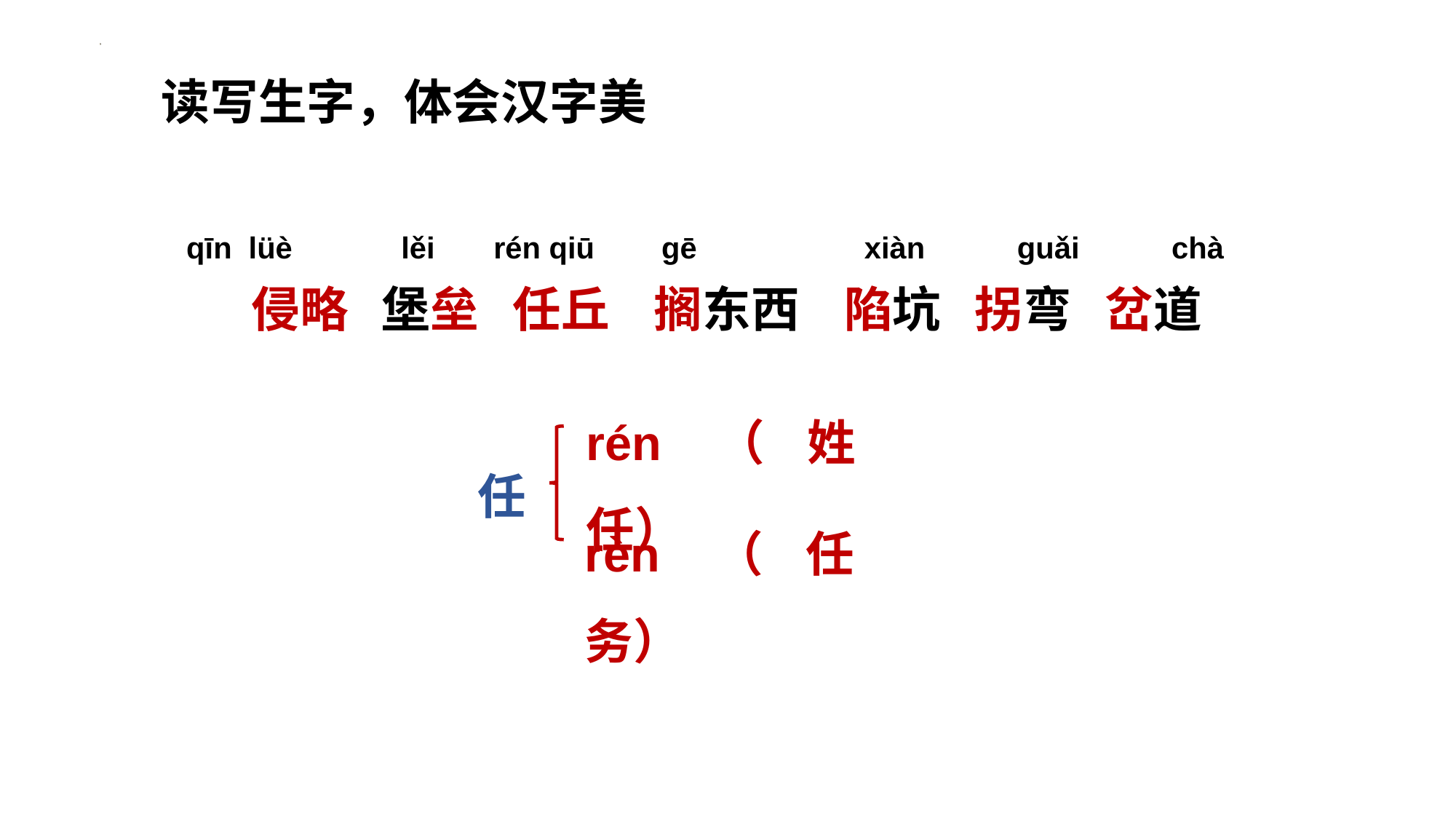

读写生字，体会汉字美
qīn  lüè             lěi       rén qiū        gē                    xiàn           guǎi           chà
侵略   堡垒   任丘    搁东西    陷坑   拐弯   岔道
rén（姓任）

任
rèn（任务）